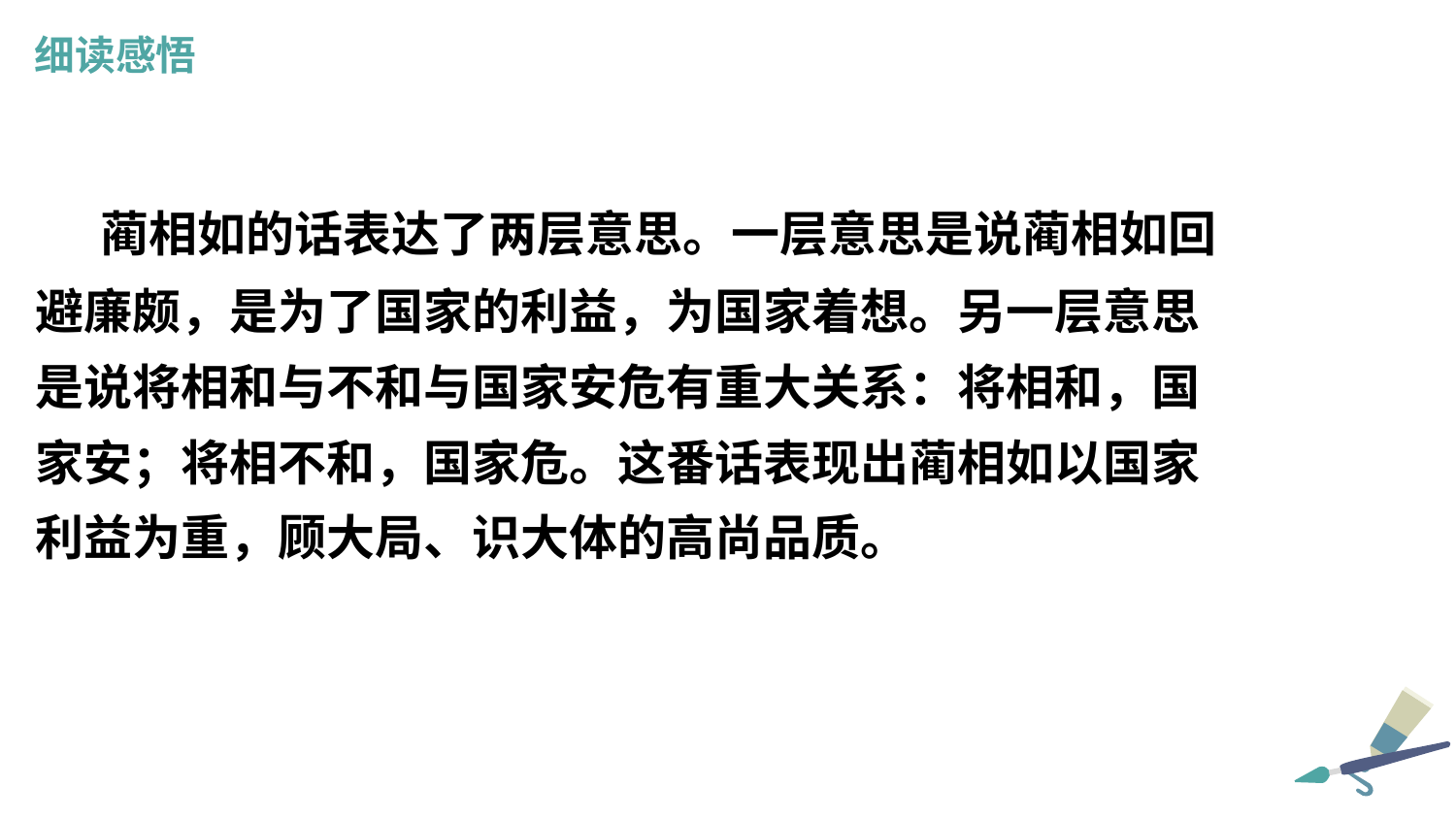

细读感悟
    蔺相如的话表达了两层意思。一层意思是说蔺相如回避廉颇，是为了国家的利益，为国家着想。另一层意思是说将相和与不和与国家安危有重大关系：将相和，国家安；将相不和，国家危。这番话表现出蔺相如以国家利益为重，顾大局、识大体的高尚品质。